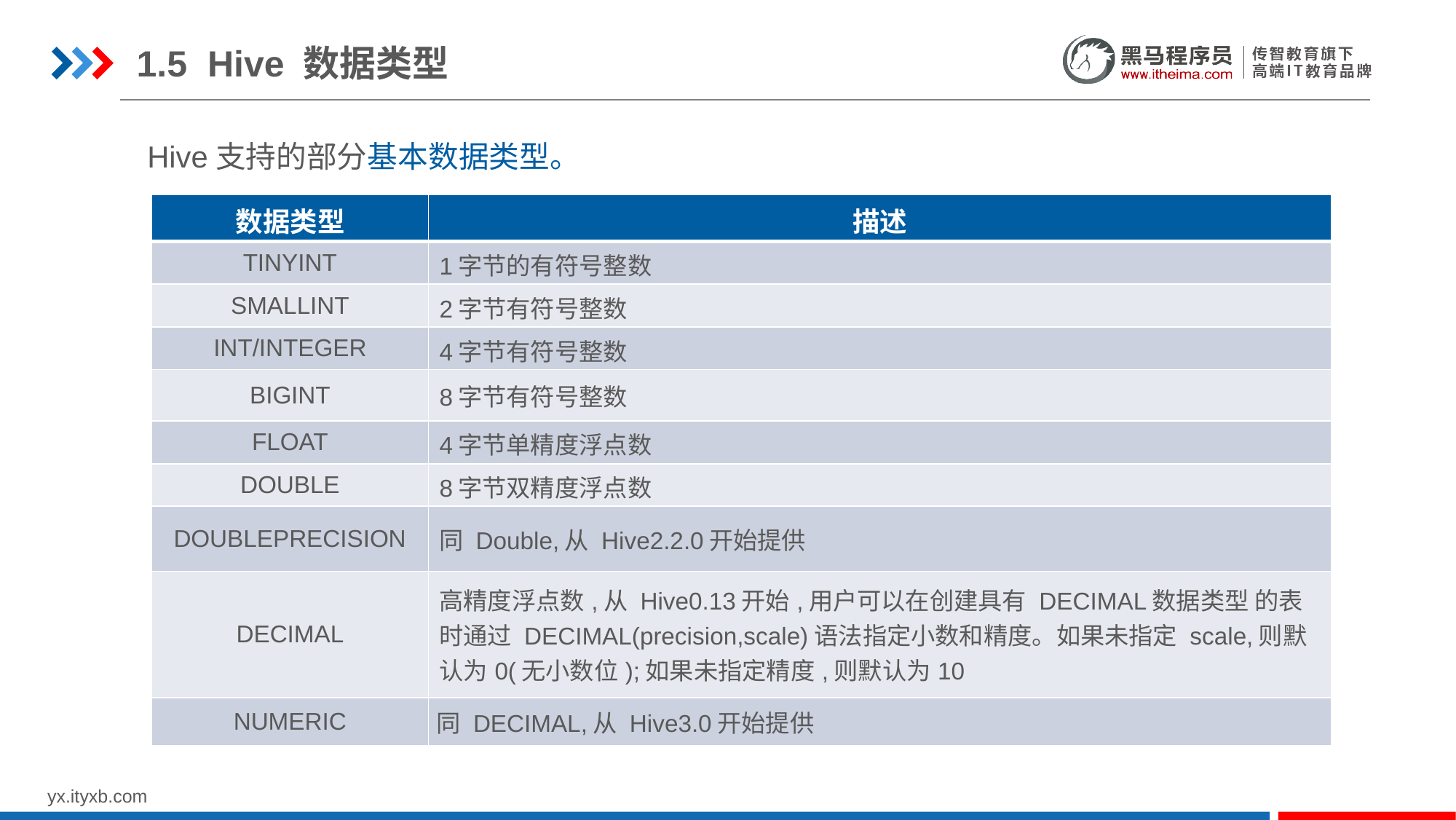

1.5  Hive 数据类型
Hive支持的部分基本数据类型。
| 数据类型 | 描述 |
| --- | --- |
| TINYINT | 1字节的有符号整数 |
| SMALLINT | 2字节有符号整数 |
| INT/INTEGER | 4字节有符号整数 |
| BIGINT | 8字节有符号整数 |
| FLOAT | 4字节单精度浮点数 |
| DOUBLE | 8字节双精度浮点数 |
| DOUBLEPRECISION | 同 Double,从 Hive2.2.0开始提供 |
| DECIMAL | 高精度浮点数,从 Hive0.13开始,用户可以在创建具有 DECIMAL数据类型 的表时通过 DECIMAL(precision,scale)语法指定小数和精度。如果未指定 scale,则默认为0(无小数位);如果未指定精度,则默认为10 |
| NUMERIC | 同 DECIMAL,从 Hive3.0开始提供 |
什么是Hive